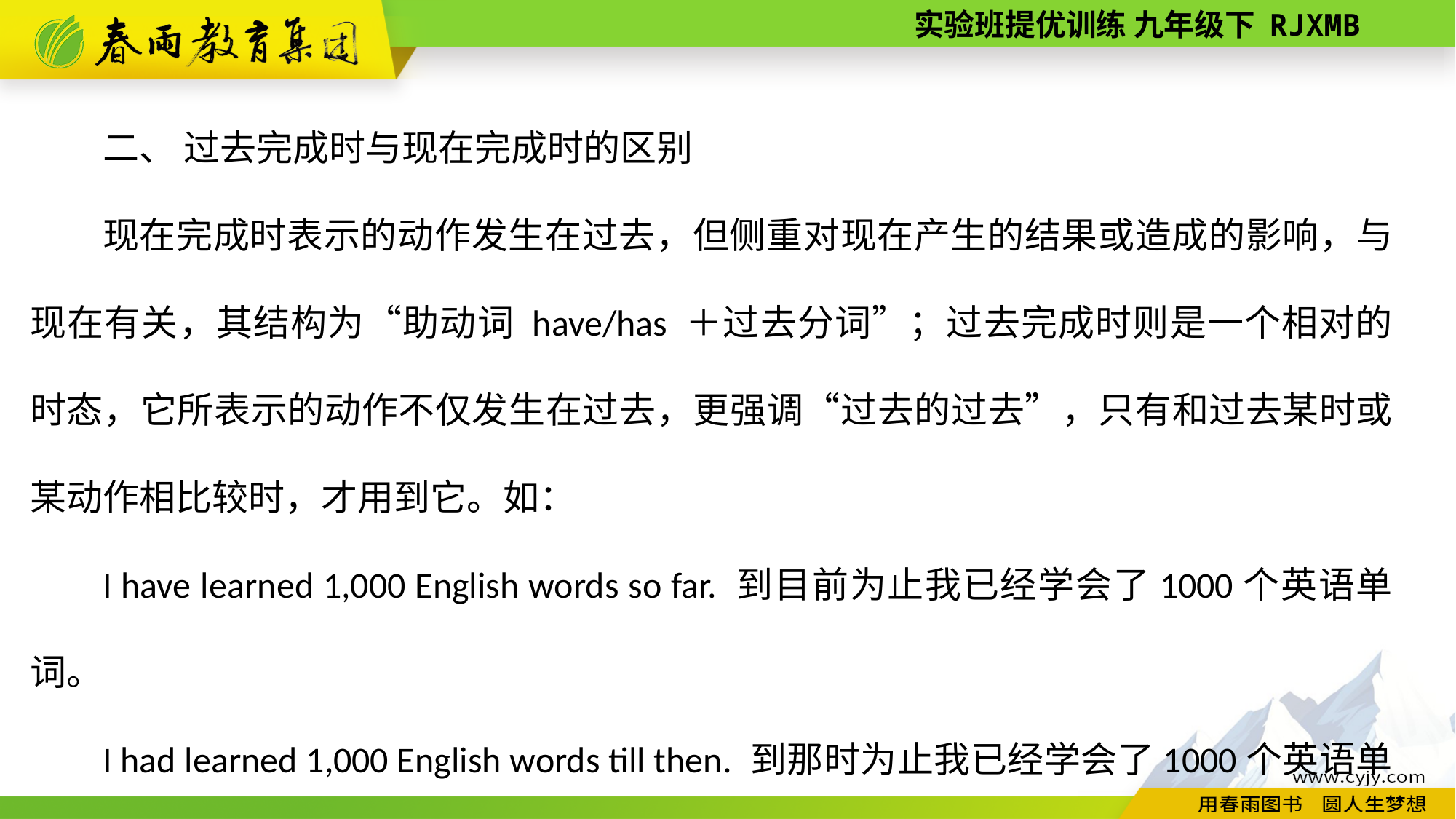

二、 过去完成时与现在完成时的区别
现在完成时表示的动作发生在过去，但侧重对现在产生的结果或造成的影响，与现在有关，其结构为“助动词 have/has ＋过去分词”；过去完成时则是一个相对的时态，它所表示的动作不仅发生在过去，更强调“过去的过去”，只有和过去某时或某动作相比较时，才用到它。如：
I have learned 1,000 English words so far. 到目前为止我已经学会了1000个英语单词。
I had learned 1,000 English words till then. 到那时为止我已经学会了1000个英语单词。